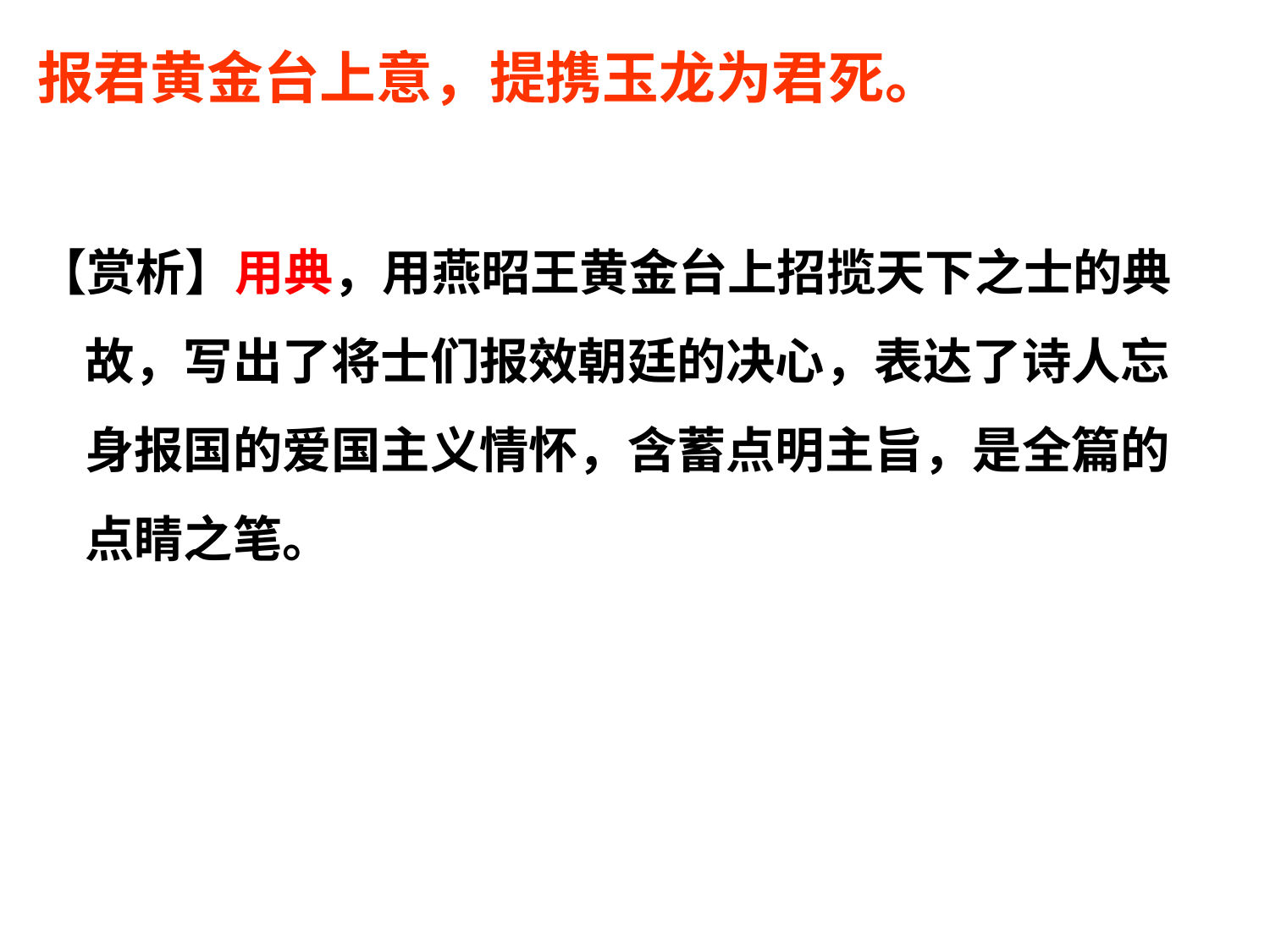

报君黄金台上意，提携玉龙为君死。

【赏析】用典，用燕昭王黄金台上招揽天下之士的典故，写出了将士们报效朝廷的决心，表达了诗人忘身报国的爱国主义情怀，含蓄点明主旨，是全篇的点睛之笔。